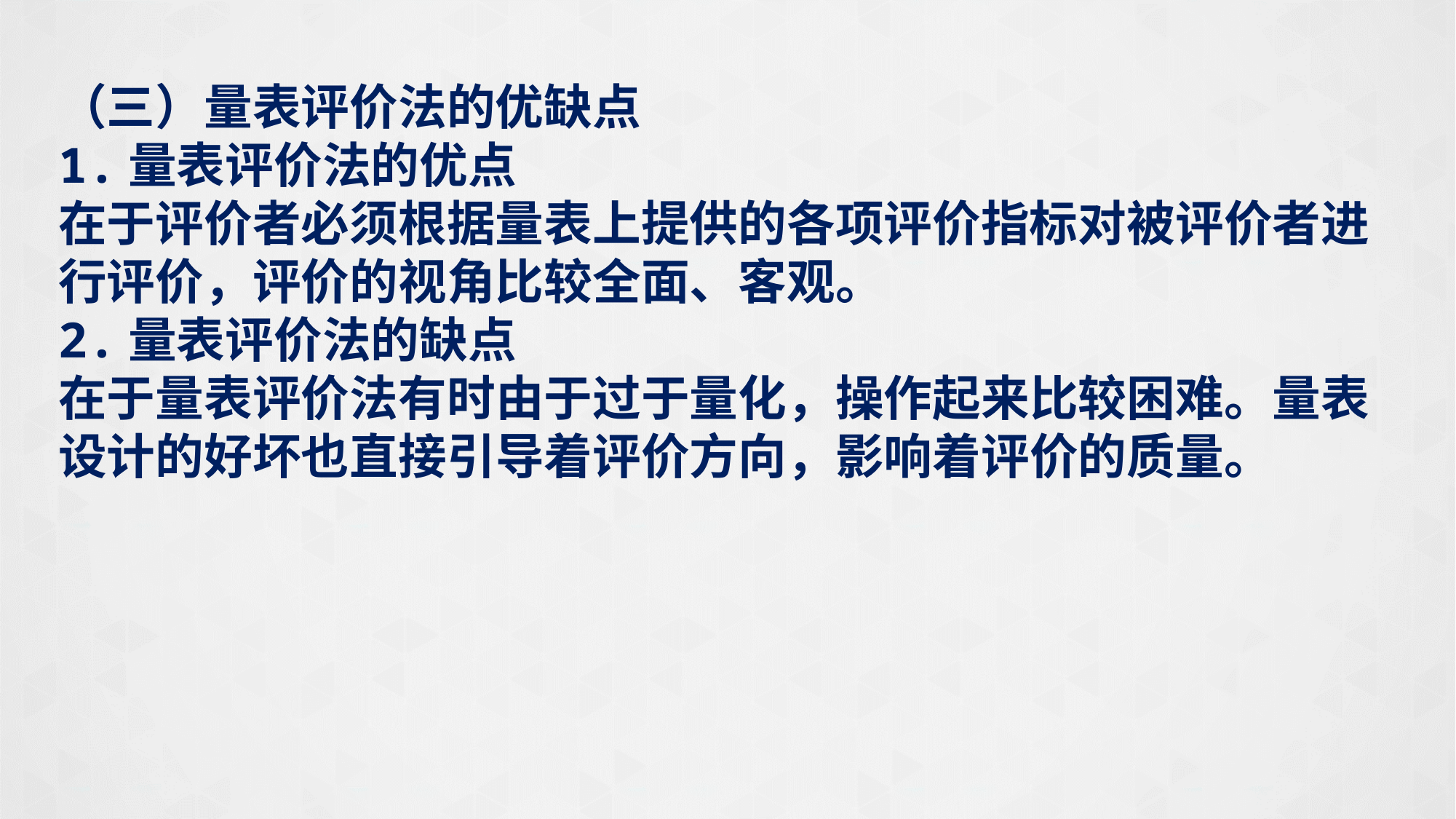

（三）量表评价法的优缺点
1.量表评价法的优点
在于评价者必须根据量表上提供的各项评价指标对被评价者进行评价，评价的视角比较全面、客观。
2.量表评价法的缺点
在于量表评价法有时由于过于量化，操作起来比较困难。量表设计的好坏也直接引导着评价方向，影响着评价的质量。